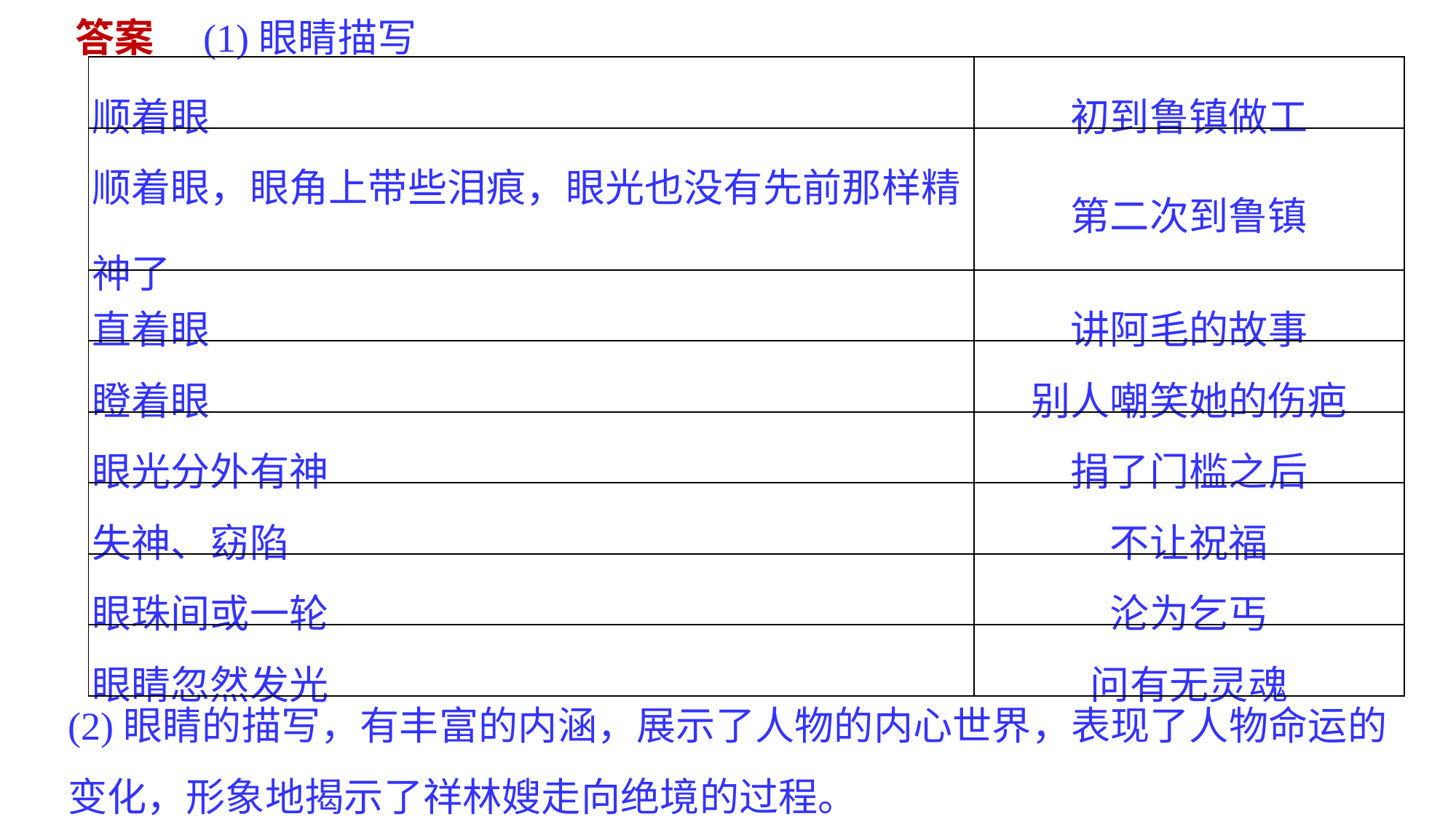

答案　(1)眼睛描写
| 顺着眼 | 初到鲁镇做工 |
| --- | --- |
| 顺着眼，眼角上带些泪痕，眼光也没有先前那样精神了 | 第二次到鲁镇 |
| 直着眼 | 讲阿毛的故事 |
| 瞪着眼 | 别人嘲笑她的伤疤 |
| 眼光分外有神 | 捐了门槛之后 |
| 失神、窈陷 | 不让祝福 |
| 眼珠间或一轮 | 沦为乞丐 |
| 眼睛忽然发光 | 问有无灵魂 |
(2)眼睛的描写，有丰富的内涵，展示了人物的内心世界，表现了人物命运的变化，形象地揭示了祥林嫂走向绝境的过程。